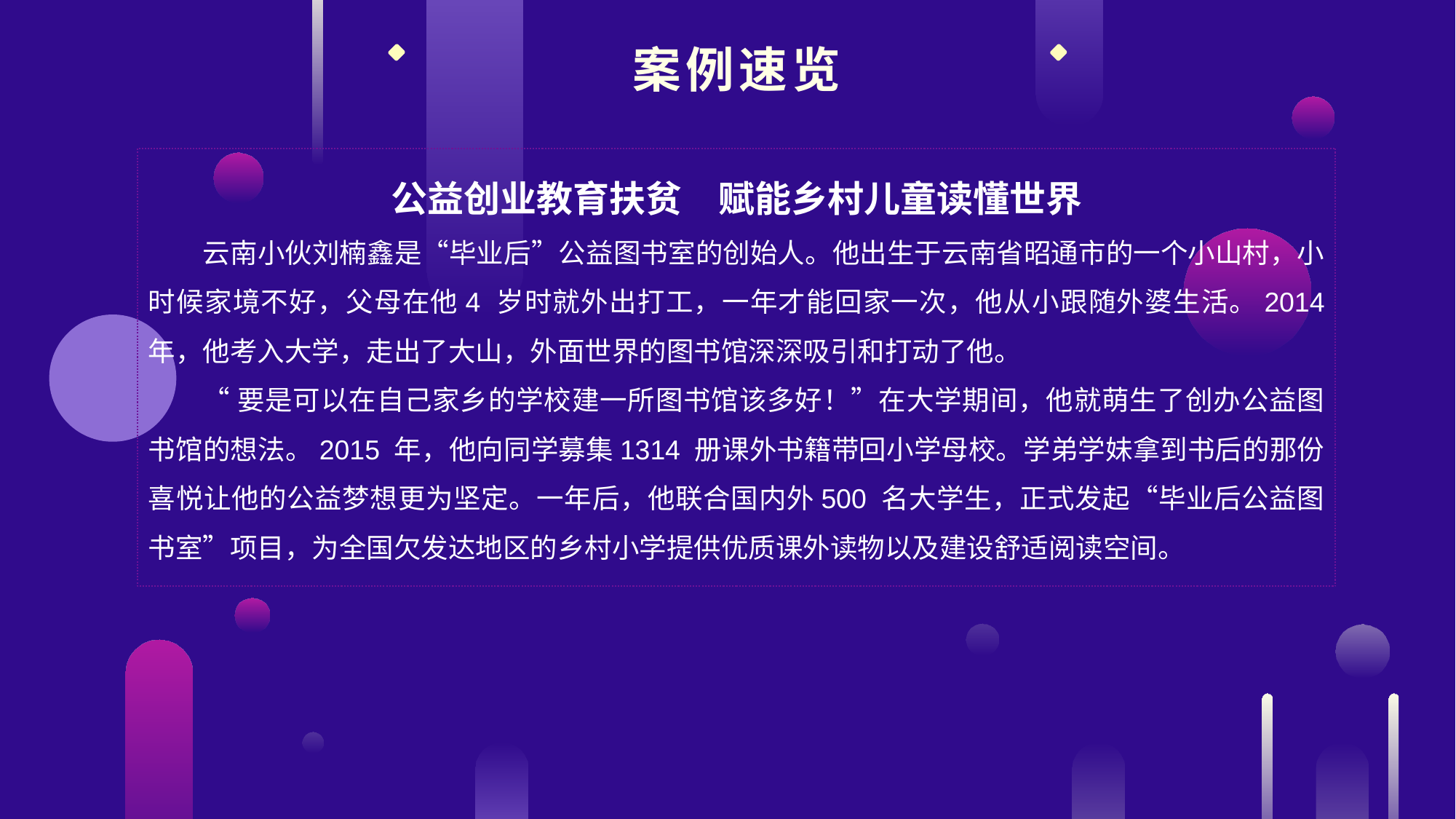

案例速览

公益创业教育扶贫　赋能乡村儿童读懂世界
云南小伙刘楠鑫是“毕业后”公益图书室的创始人。他出生于云南省昭通市的一个小山村，小时候家境不好，父母在他4 岁时就外出打工，一年才能回家一次，他从小跟随外婆生活。2014 年，他考入大学，走出了大山，外面世界的图书馆深深吸引和打动了他。
“要是可以在自己家乡的学校建一所图书馆该多好！”在大学期间，他就萌生了创办公益图书馆的想法。2015 年，他向同学募集1314 册课外书籍带回小学母校。学弟学妹拿到书后的那份喜悦让他的公益梦想更为坚定。一年后，他联合国内外500 名大学生，正式发起“毕业后公益图书室”项目，为全国欠发达地区的乡村小学提供优质课外读物以及建设舒适阅读空间。